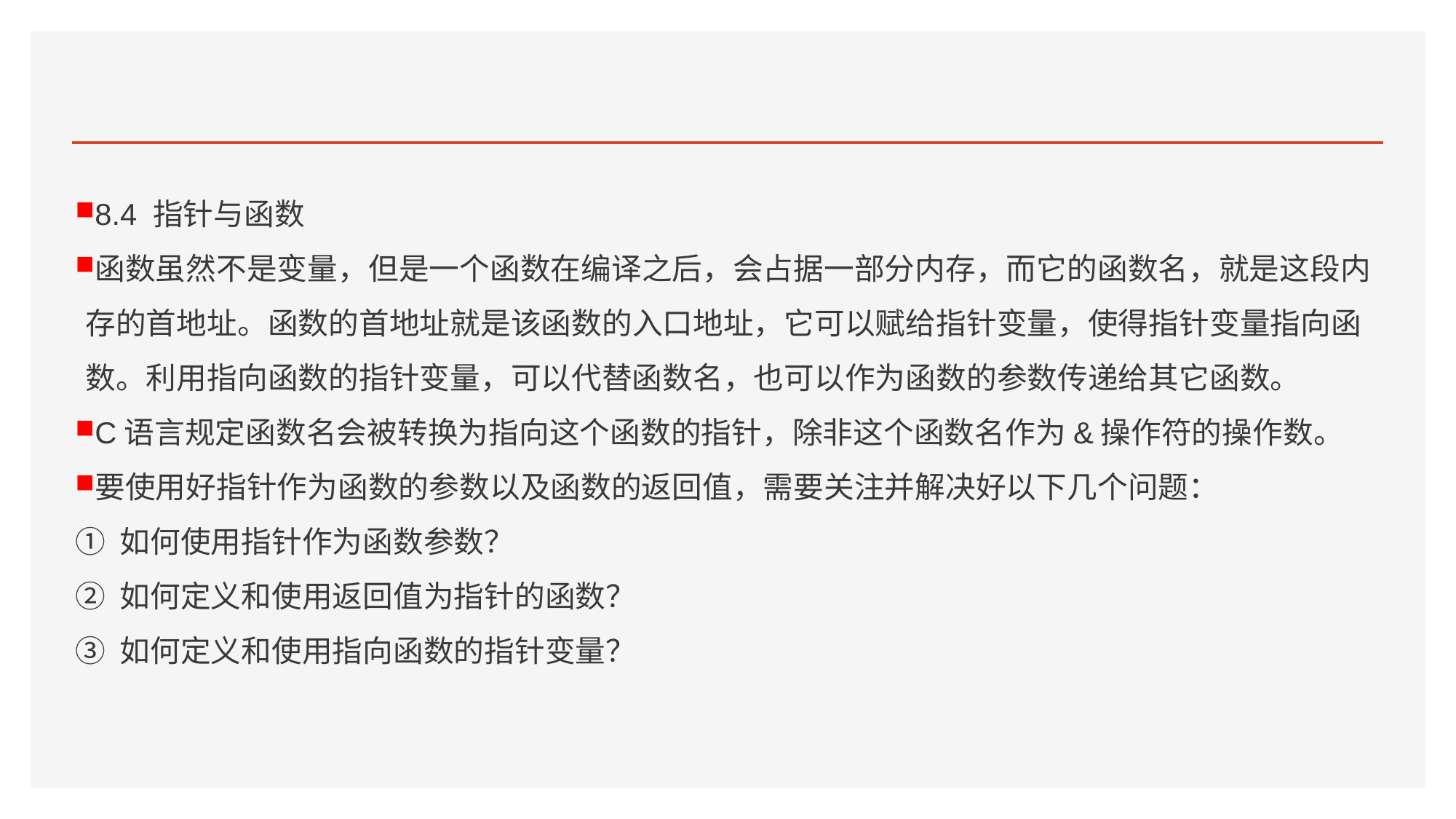

#
8.4 指针与函数
函数虽然不是变量，但是一个函数在编译之后，会占据一部分内存，而它的函数名，就是这段内存的首地址。函数的首地址就是该函数的入口地址，它可以赋给指针变量，使得指针变量指向函数。利用指向函数的指针变量，可以代替函数名，也可以作为函数的参数传递给其它函数。
C语言规定函数名会被转换为指向这个函数的指针，除非这个函数名作为&操作符的操作数。
要使用好指针作为函数的参数以及函数的返回值，需要关注并解决好以下几个问题：
① 如何使用指针作为函数参数？
② 如何定义和使用返回值为指针的函数？
③ 如何定义和使用指向函数的指针变量？